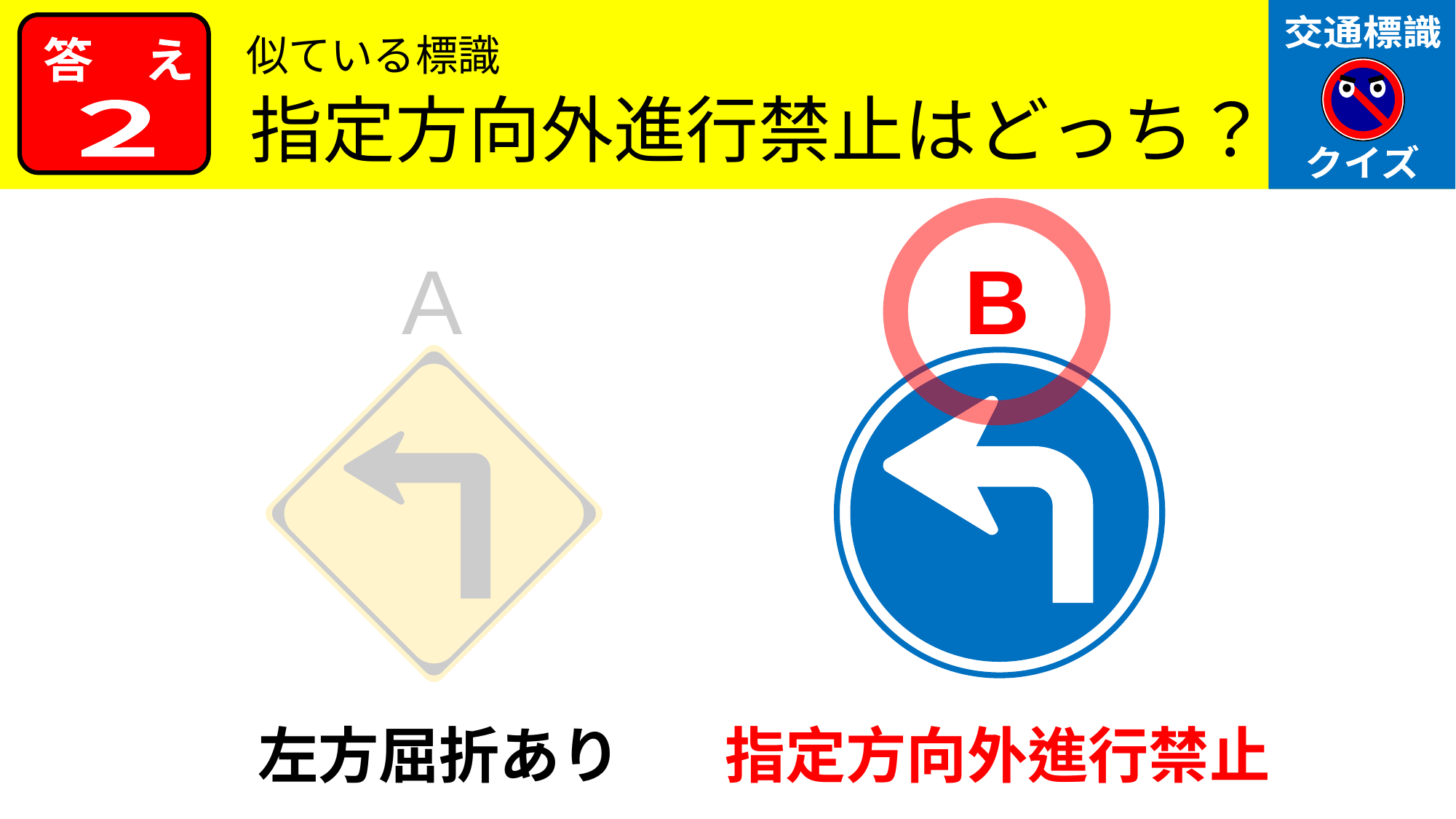

似ている標識
指定方向外進行禁止はどっち？
２

A
B

左方屈折あり
指定方向外進行禁止